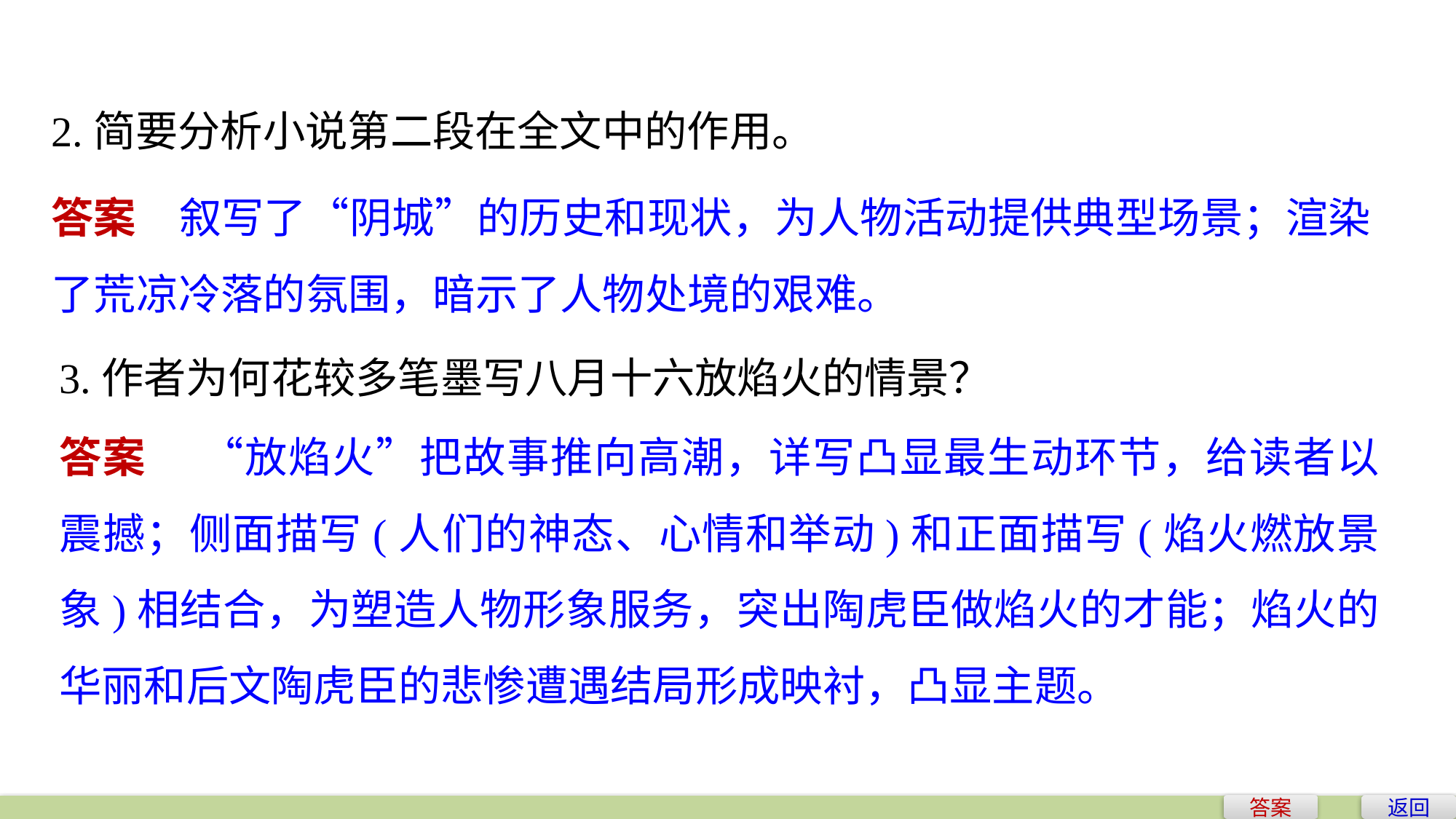

2.简要分析小说第二段在全文中的作用。
答案　叙写了“阴城”的历史和现状，为人物活动提供典型场景；渲染了荒凉冷落的氛围，暗示了人物处境的艰难。
3.作者为何花较多笔墨写八月十六放焰火的情景？
答案　 “放焰火”把故事推向高潮，详写凸显最生动环节，给读者以震撼；侧面描写(人们的神态、心情和举动)和正面描写(焰火燃放景象)相结合，为塑造人物形象服务，突出陶虎臣做焰火的才能；焰火的华丽和后文陶虎臣的悲惨遭遇结局形成映衬，凸显主题。
答案
返回